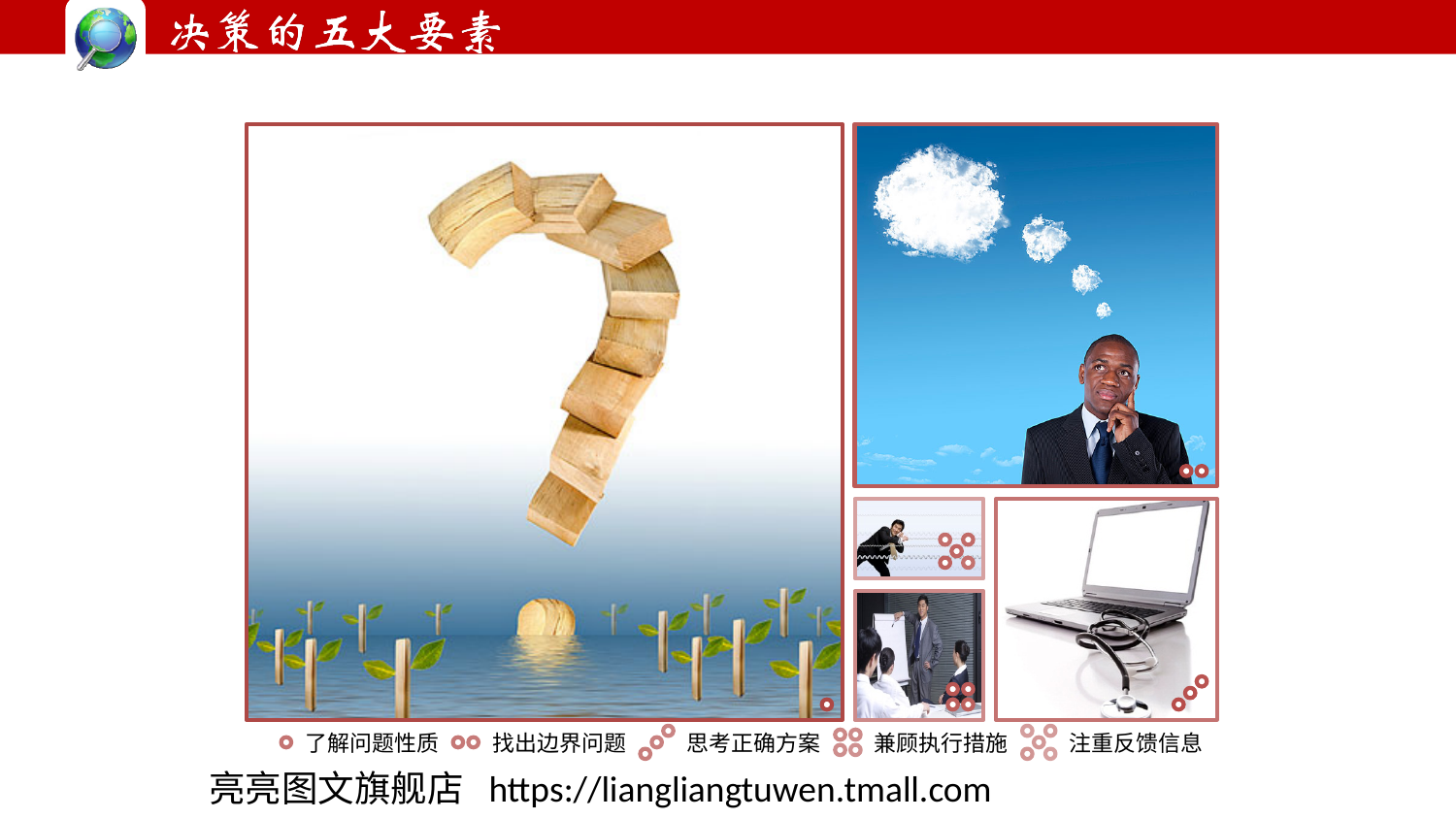

了解问题性质
找出边界问题
思考正确方案
兼顾执行措施
注重反馈信息

亮亮图文旗舰店  https://liangliangtuwen.tmall.com